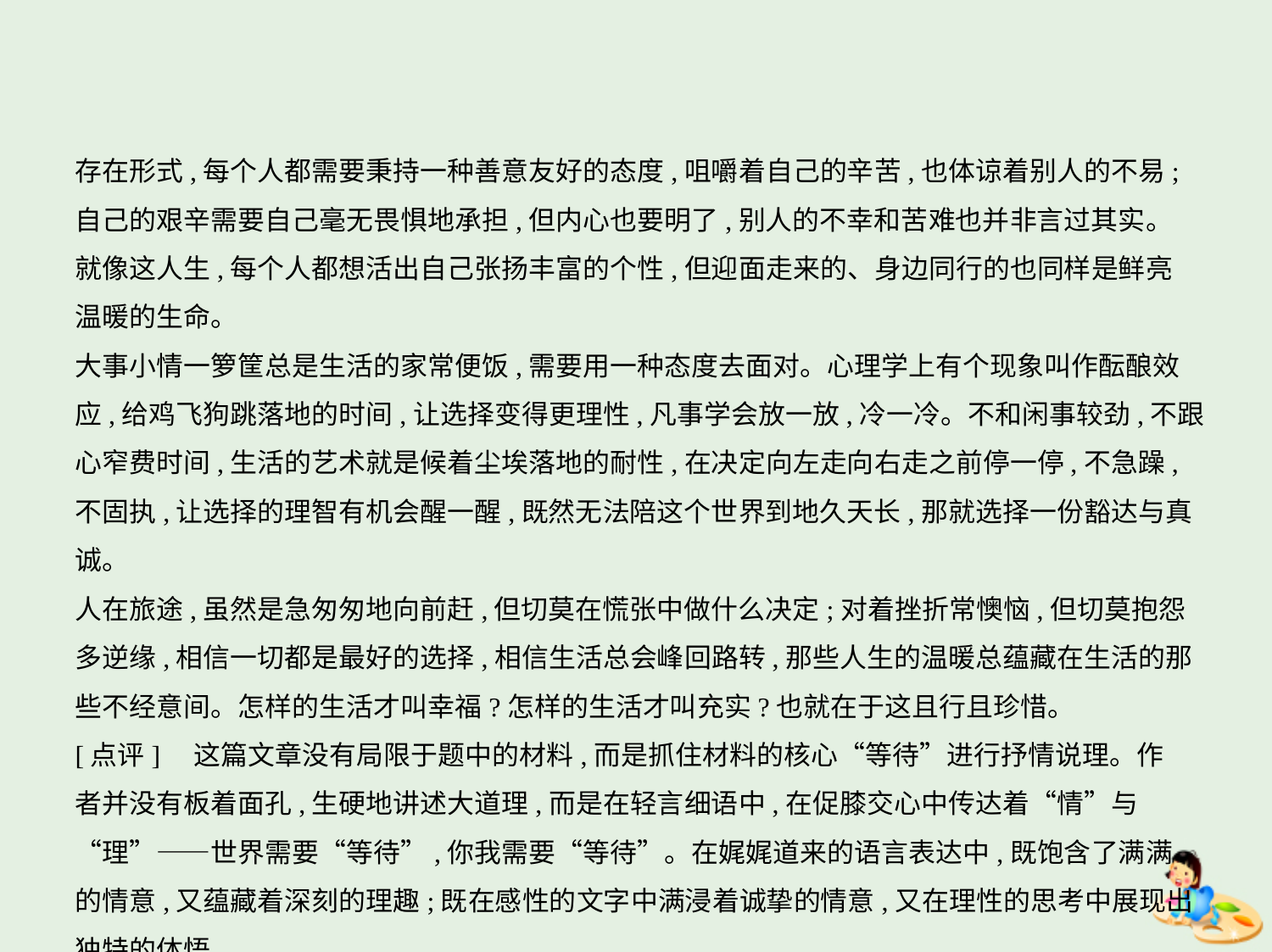

存在形式,每个人都需要秉持一种善意友好的态度,咀嚼着自己的辛苦,也体谅着别人的不易;
自己的艰辛需要自己毫无畏惧地承担,但内心也要明了,别人的不幸和苦难也并非言过其实。
就像这人生,每个人都想活出自己张扬丰富的个性,但迎面走来的、身边同行的也同样是鲜亮
温暖的生命。
大事小情一箩筐总是生活的家常便饭,需要用一种态度去面对。心理学上有个现象叫作酝酿效应,给鸡飞狗跳落地的时间,让选择变得更理性,凡事学会放一放,冷一冷。不和闲事较劲,不跟心窄费时间,生活的艺术就是候着尘埃落地的耐性,在决定向左走向右走之前停一停,不急躁,不固执,让选择的理智有机会醒一醒,既然无法陪这个世界到地久天长,那就选择一份豁达与真诚。
人在旅途,虽然是急匆匆地向前赶,但切莫在慌张中做什么决定;对着挫折常懊恼,但切莫抱怨
多逆缘,相信一切都是最好的选择,相信生活总会峰回路转,那些人生的温暖总蕴藏在生活的那
些不经意间。怎样的生活才叫幸福?怎样的生活才叫充实?也就在于这且行且珍惜。
[点评]　这篇文章没有局限于题中的材料,而是抓住材料的核心“等待”进行抒情说理。作
者并没有板着面孔,生硬地讲述大道理,而是在轻言细语中,在促膝交心中传达着“情”与
“理”——世界需要“等待”,你我需要“等待”。在娓娓道来的语言表达中,既饱含了满满
的情意,又蕴藏着深刻的理趣;既在感性的文字中满浸着诚挚的情意,又在理性的思考中展现出
独特的体悟。